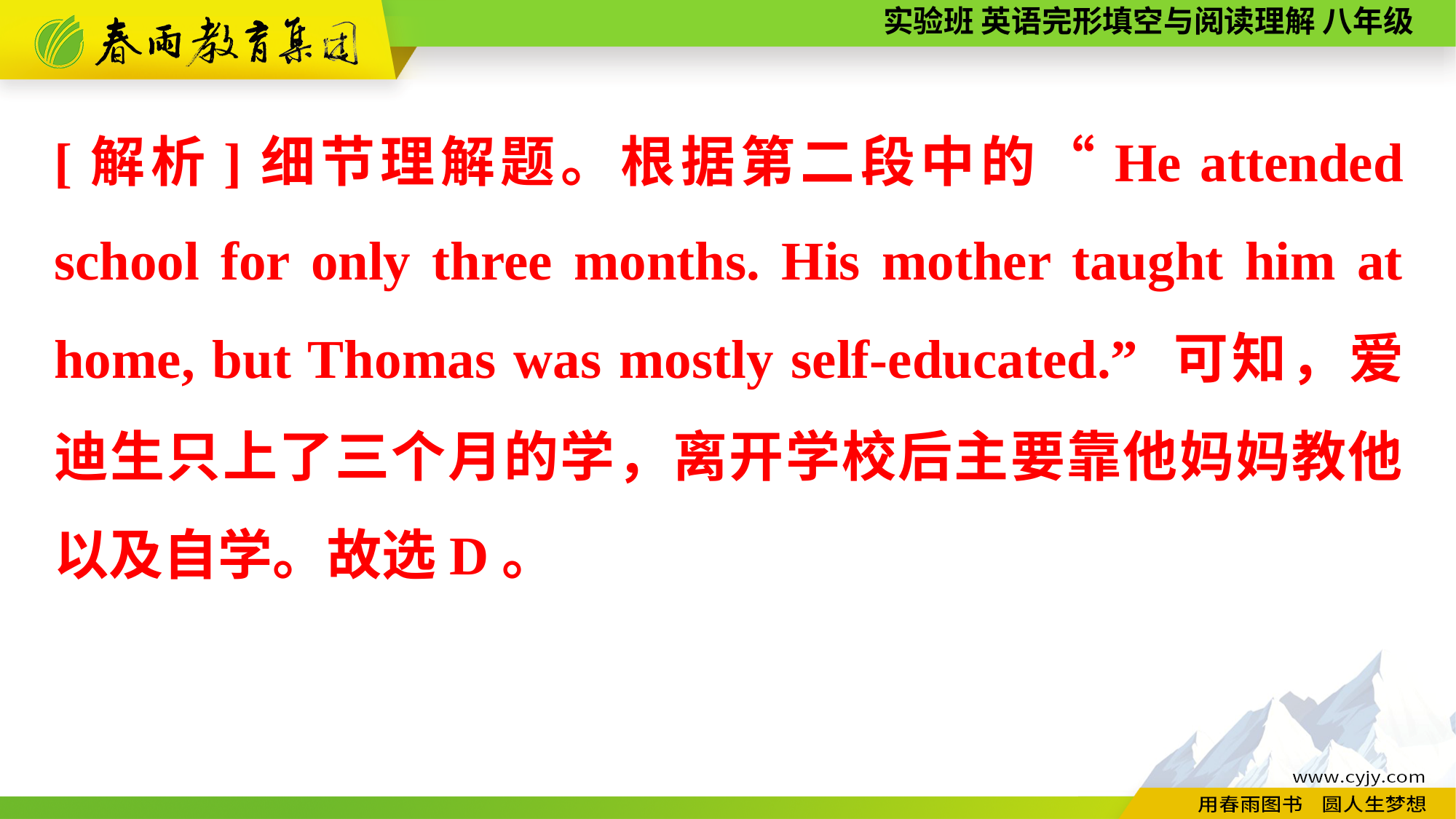

[解析]细节理解题。根据第二段中的“He attended school for only three months. His mother taught him at home, but Thomas was mostly self-educated.” 可知，爱迪生只上了三个月的学，离开学校后主要靠他妈妈教他以及自学。故选D。